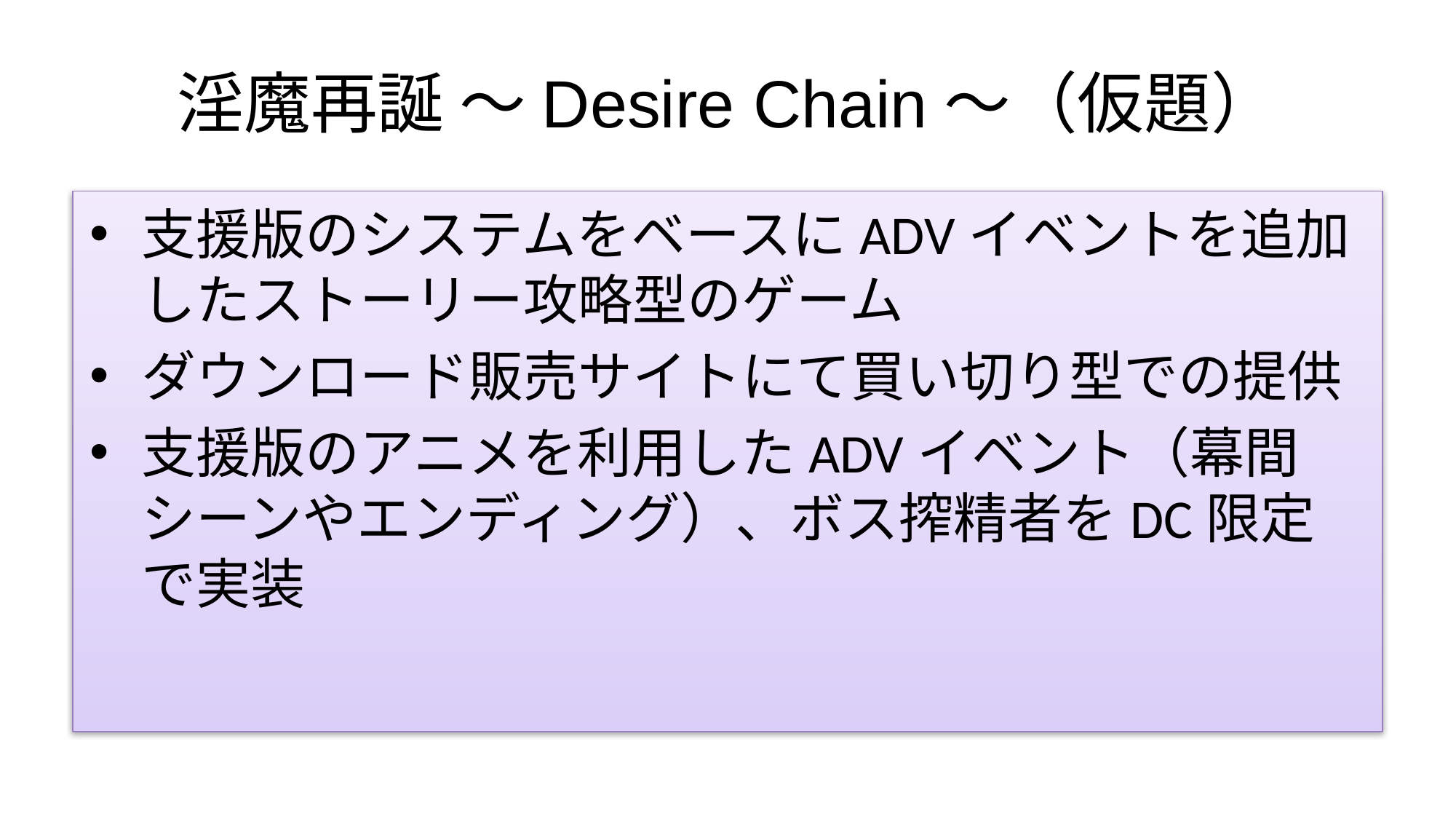

# 淫魔再誕 ～Desire Chain～（仮題）
支援版のシステムをベースにADVイベントを追加したストーリー攻略型のゲーム
ダウンロード販売サイトにて買い切り型での提供
支援版のアニメを利用したADVイベント（幕間シーンやエンディング）、ボス搾精者をDC限定で実装